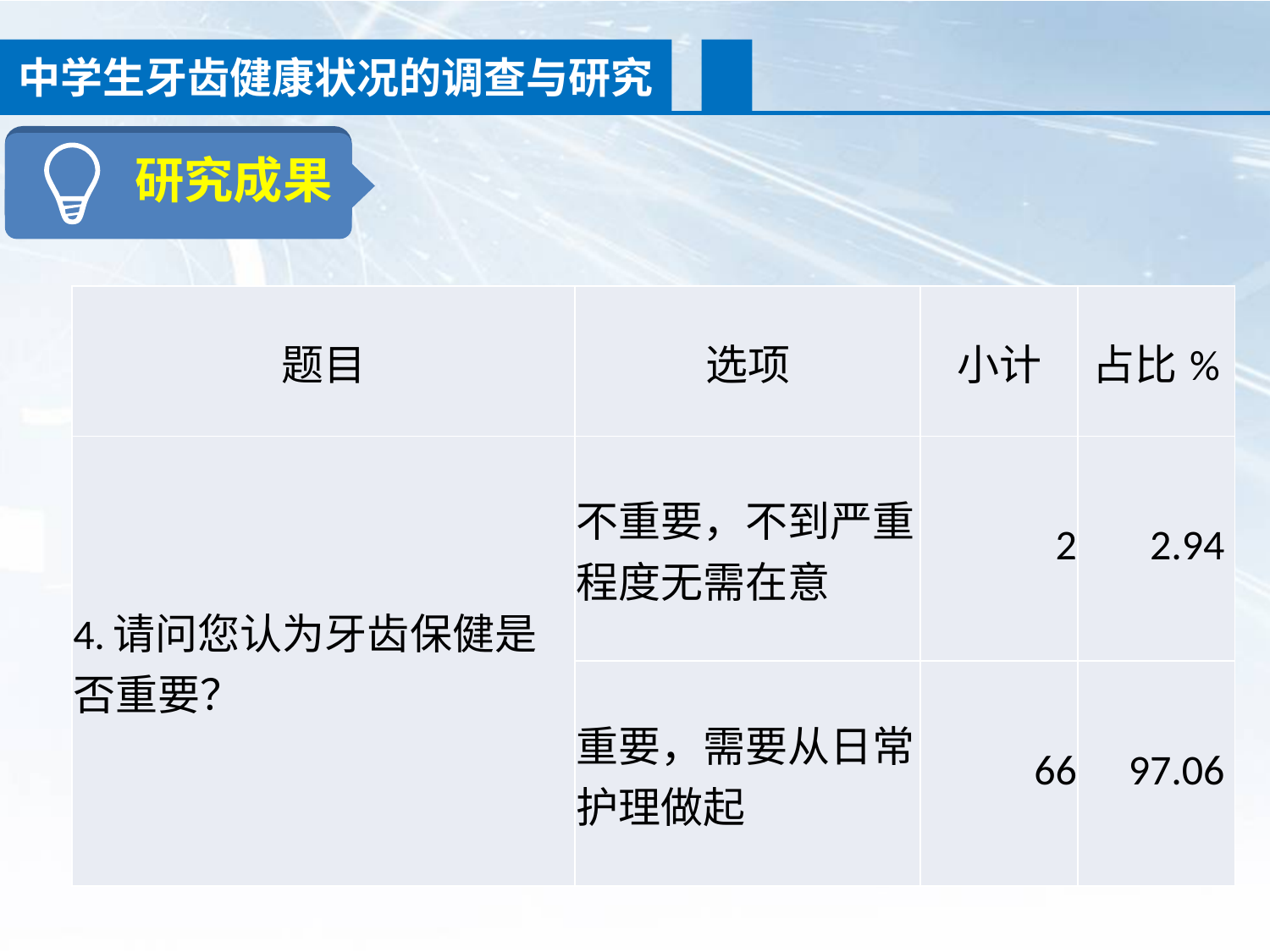

中学生牙齿健康状况的调查与研究

研究成果
| 题目 | 选项 | 小计 | 占比% |
| --- | --- | --- | --- |
| 4.请问您认为牙齿保健是否重要？ | 不重要，不到严重程度无需在意 | 2 | 2.94 |
|  | 重要，需要从日常护理做起 | 66 | 97.06 |